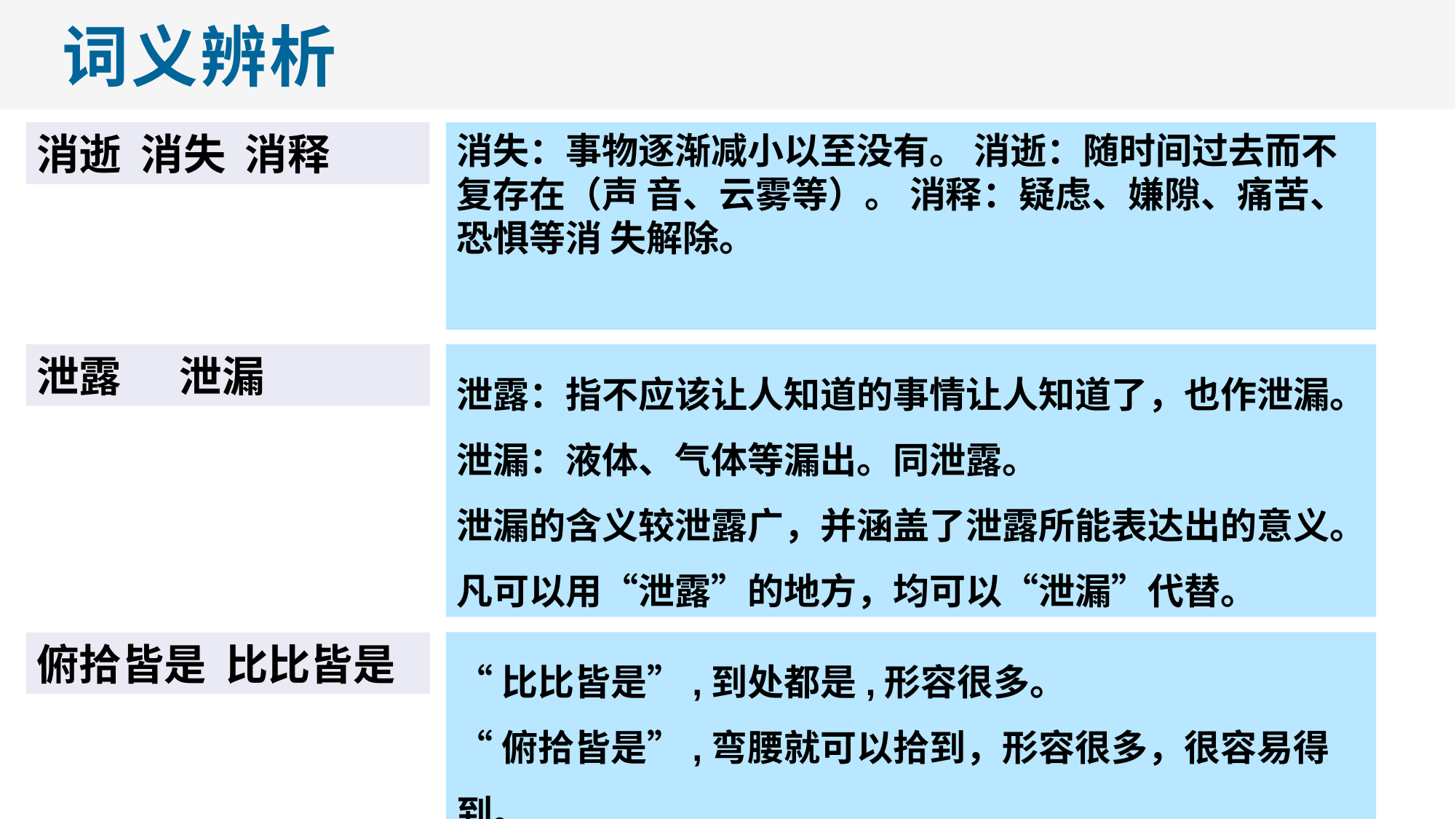

词义辨析
消逝  消失  消释
消失：事物逐渐减小以至没有。 消逝：随时间过去而不复存在（声 音、云雾等）。 消释：疑虑、嫌隙、痛苦、恐惧等消 失解除。

泄露      泄漏
泄露：指不应该让人知道的事情让人知道了，也作泄漏。
泄漏：液体、气体等漏出。同泄露。
泄漏的含义较泄露广，并涵盖了泄露所能表达出的意义。凡可以用“泄露”的地方，均可以“泄漏”代替。
俯拾皆是  比比皆是
“比比皆是”,到处都是,形容很多。
“俯拾皆是”,弯腰就可以拾到，形容很多，很容易得到。